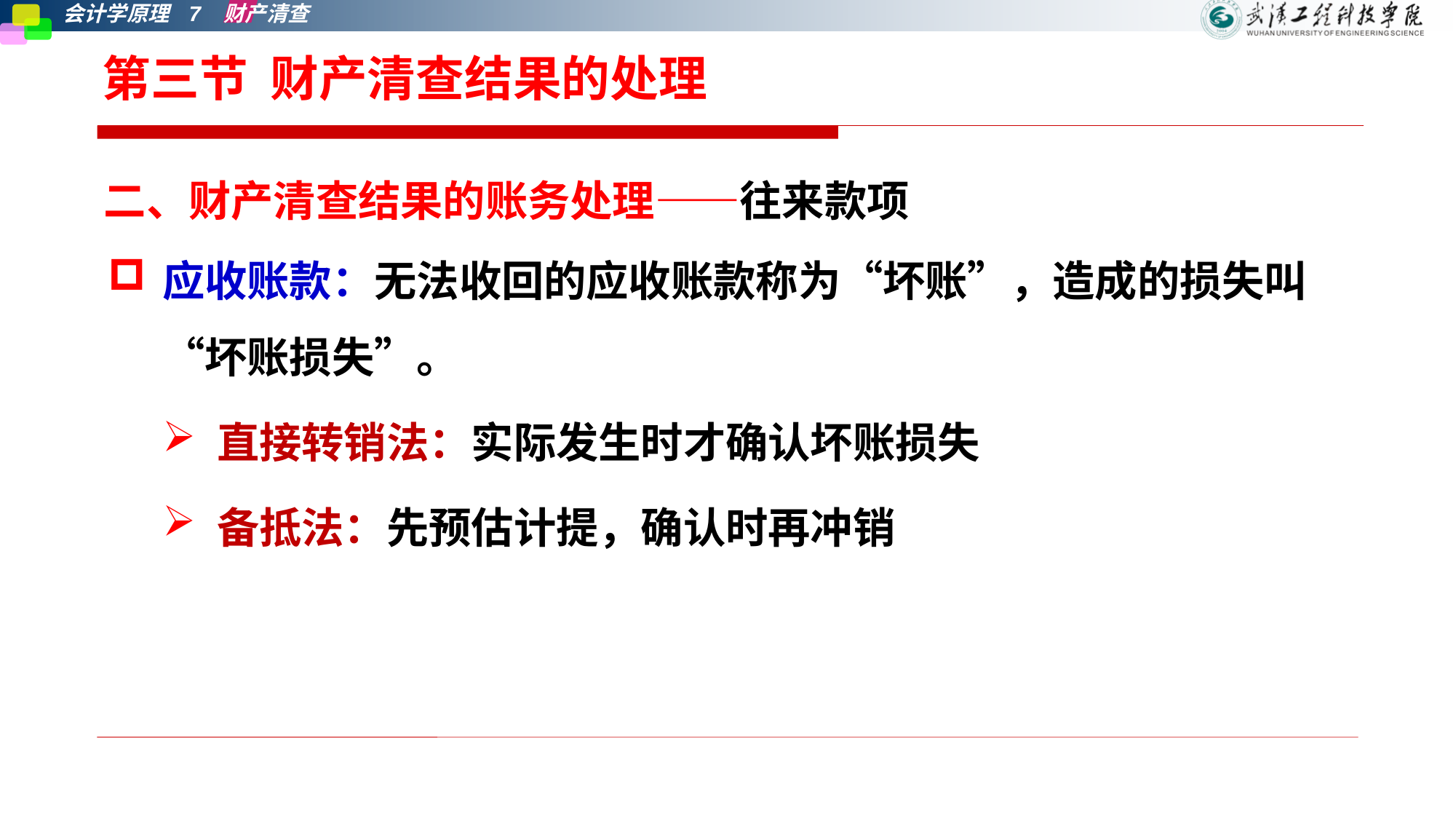

# 第三节  财产清查结果的处理
二、财产清查结果的账务处理——往来款项
应收账款：无法收回的应收账款称为“坏账”，造成的损失叫“坏账损失”。
直接转销法：实际发生时才确认坏账损失
备抵法：先预估计提，确认时再冲销